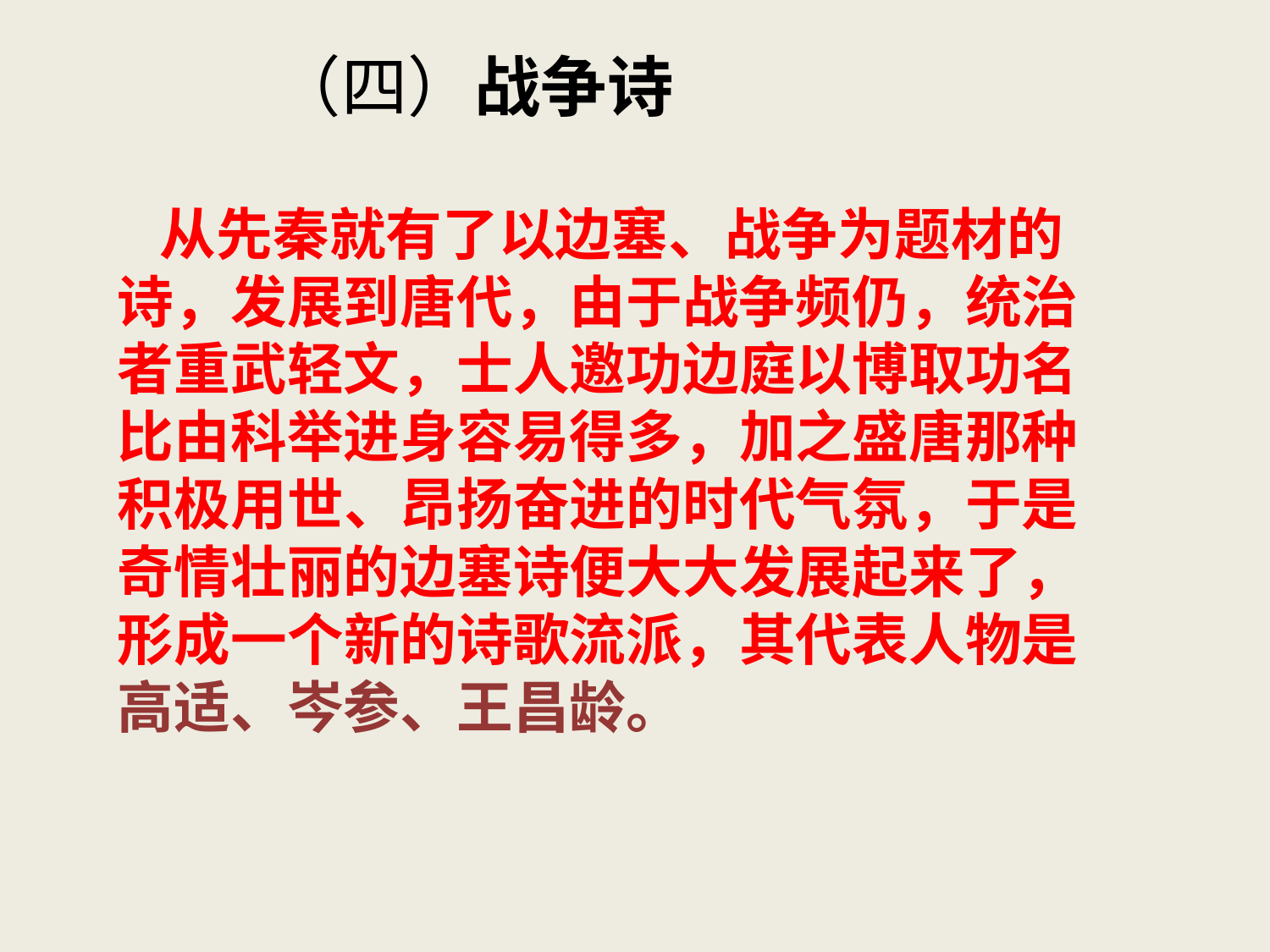

# （四）战争诗
从先秦就有了以边塞、战争为题材的诗，发展到唐代，由于战争频仍，统治者重武轻文，士人邀功边庭以博取功名比由科举进身容易得多，加之盛唐那种积极用世、昂扬奋进的时代气氛，于是奇情壮丽的边塞诗便大大发展起来了，形成一个新的诗歌流派，其代表人物是高适、岑参、王昌龄。